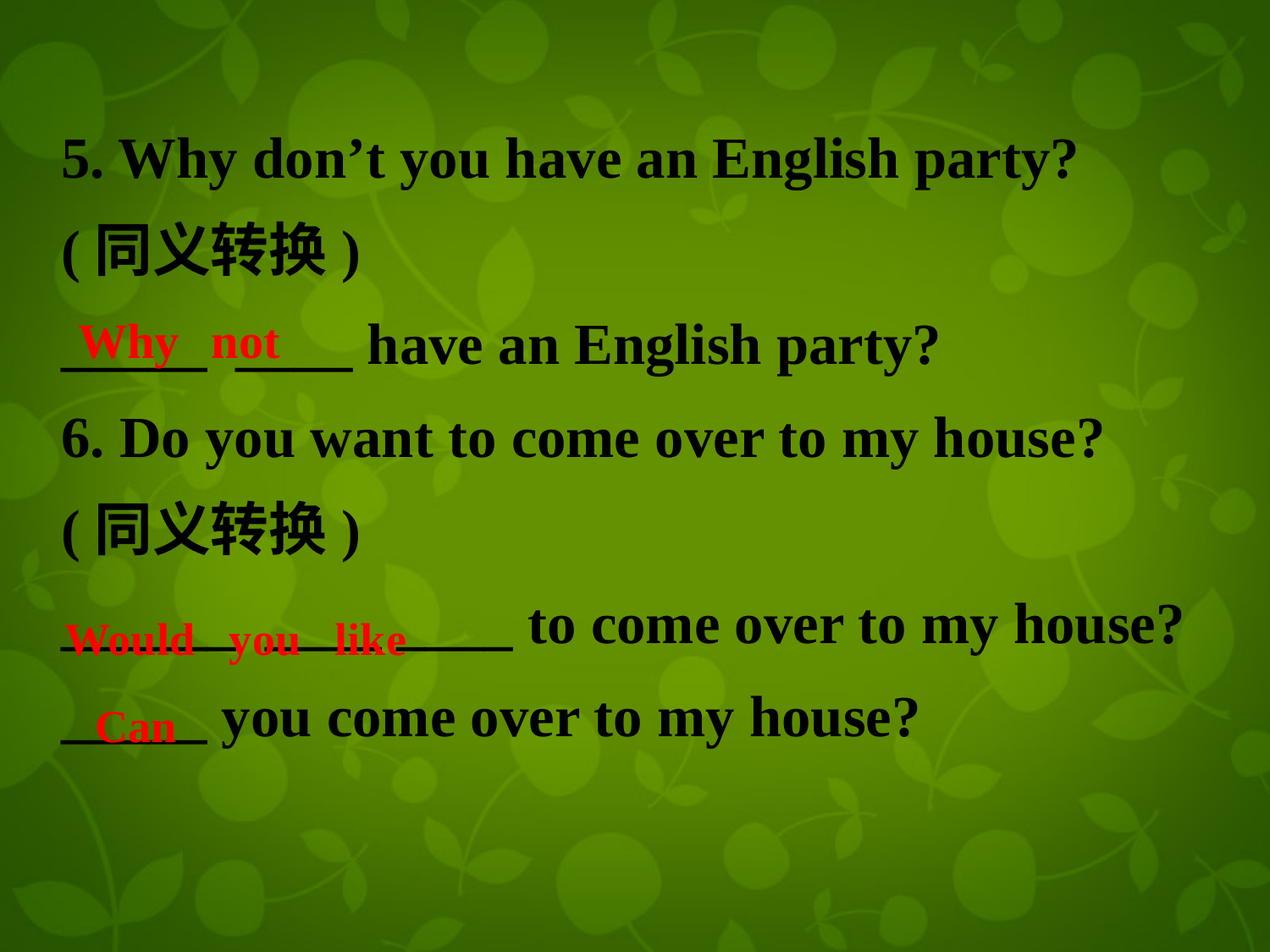

5. Why don’t you have an English party?
(同义转换)
_____  ____ have an English party?
6. Do you want to come over to my house?
(同义转换)
______  ____ ____ to come over to my house?
_____ you come over to my house?
Why   not
Would   you   like
Can